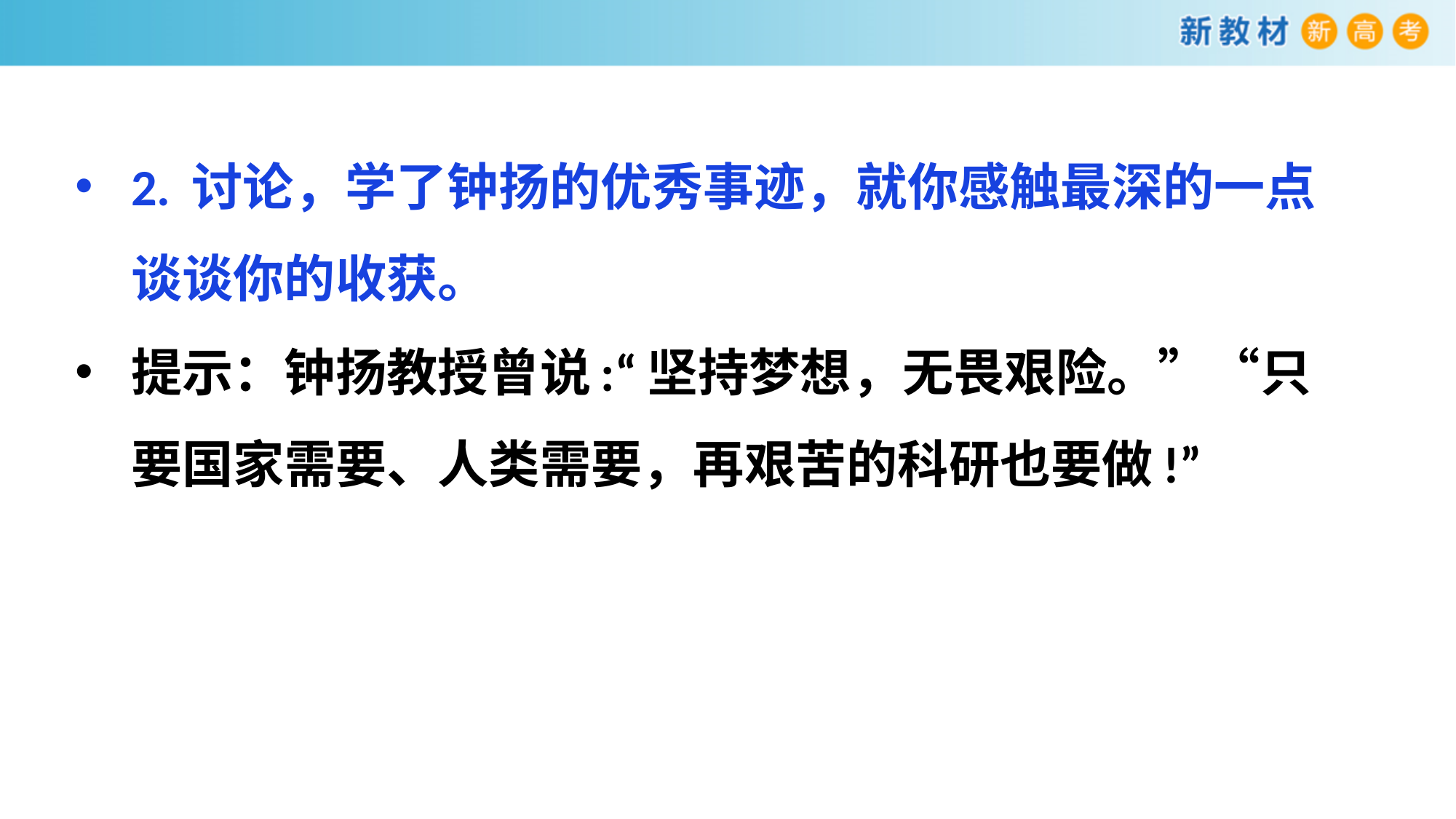

2. 讨论，学了钟扬的优秀事迹，就你感触最深的一点谈谈你的收获。
提示：钟扬教授曾说:“坚持梦想，无畏艰险。”“只要国家需要、人类需要，再艰苦的科研也要做!”